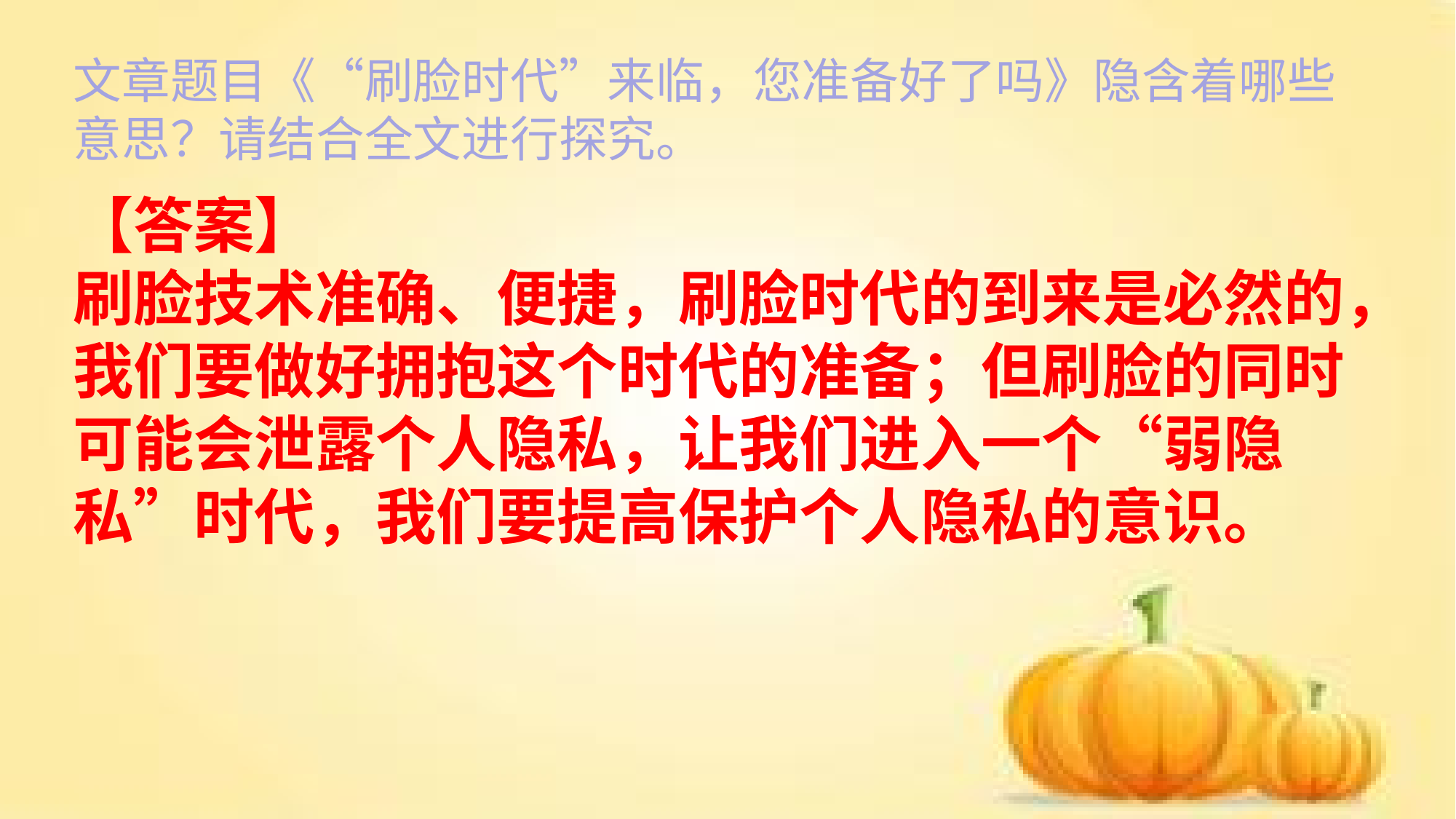

文章题目《“刷脸时代”来临，您准备好了吗》隐含着哪些意思？请结合全文进行探究。

【答案】
刷脸技术准确、便捷，刷脸时代的到来是必然的，我们要做好拥抱这个时代的准备；但刷脸的同时可能会泄露个人隐私，让我们进入一个“弱隐私”时代，我们要提高保护个人隐私的意识。